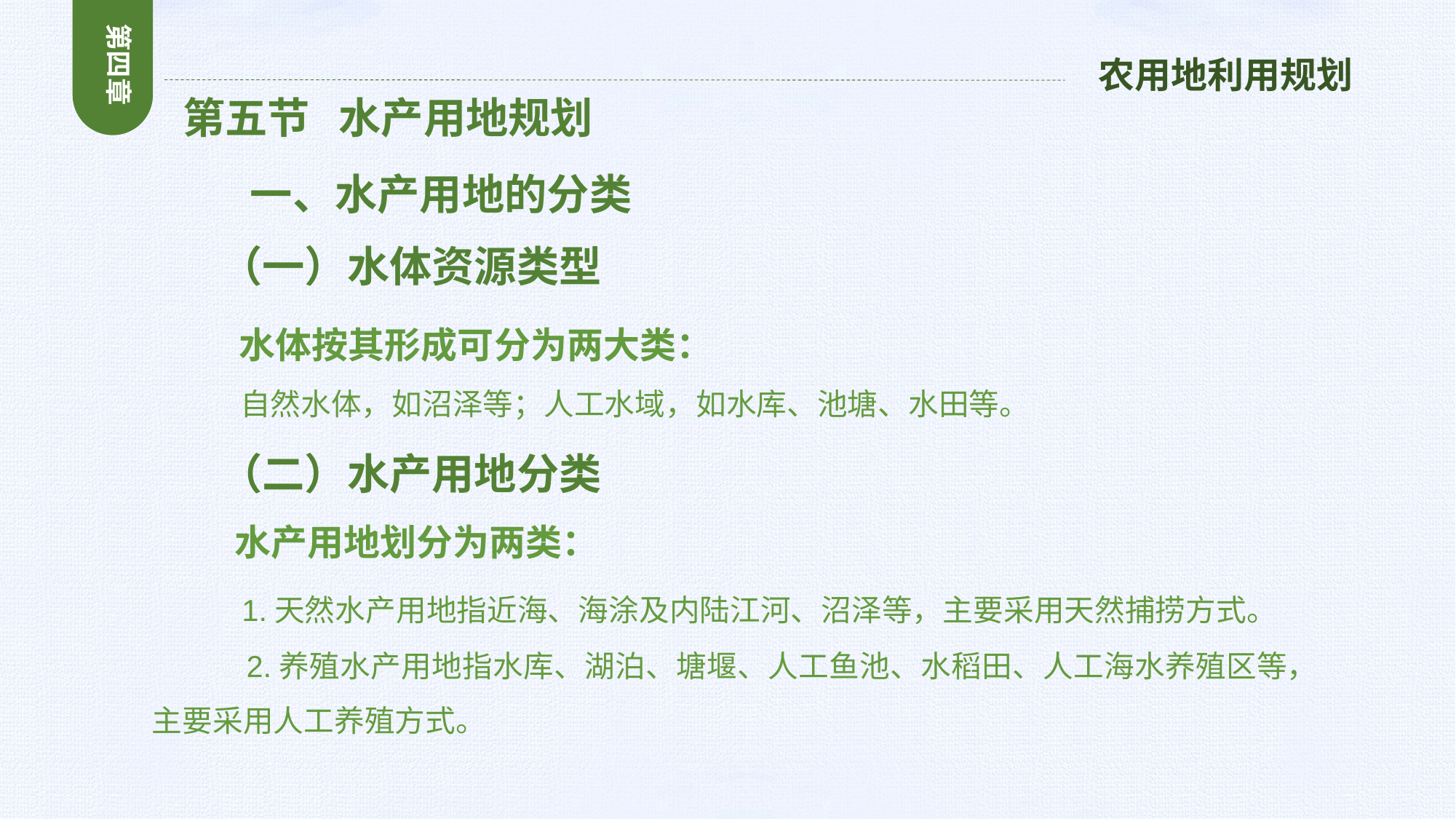

第四章
农用地利用规划
 第五节   水产用地规划
        一、水产用地的分类

      （一）水体资源类型
        水体按其形成可分为两大类：
            自然水体，如沼泽等；人工水域，如水库、池塘、水田等。
      （二）水产用地分类
         水产用地划分为两类：
         1.天然水产用地指近海、海涂及内陆江河、沼泽等，主要采用天然捕捞方式。
           2.养殖水产用地指水库、湖泊、塘堰、人工鱼池、水稻田、人工海水养殖区等，主要采用人工养殖方式。